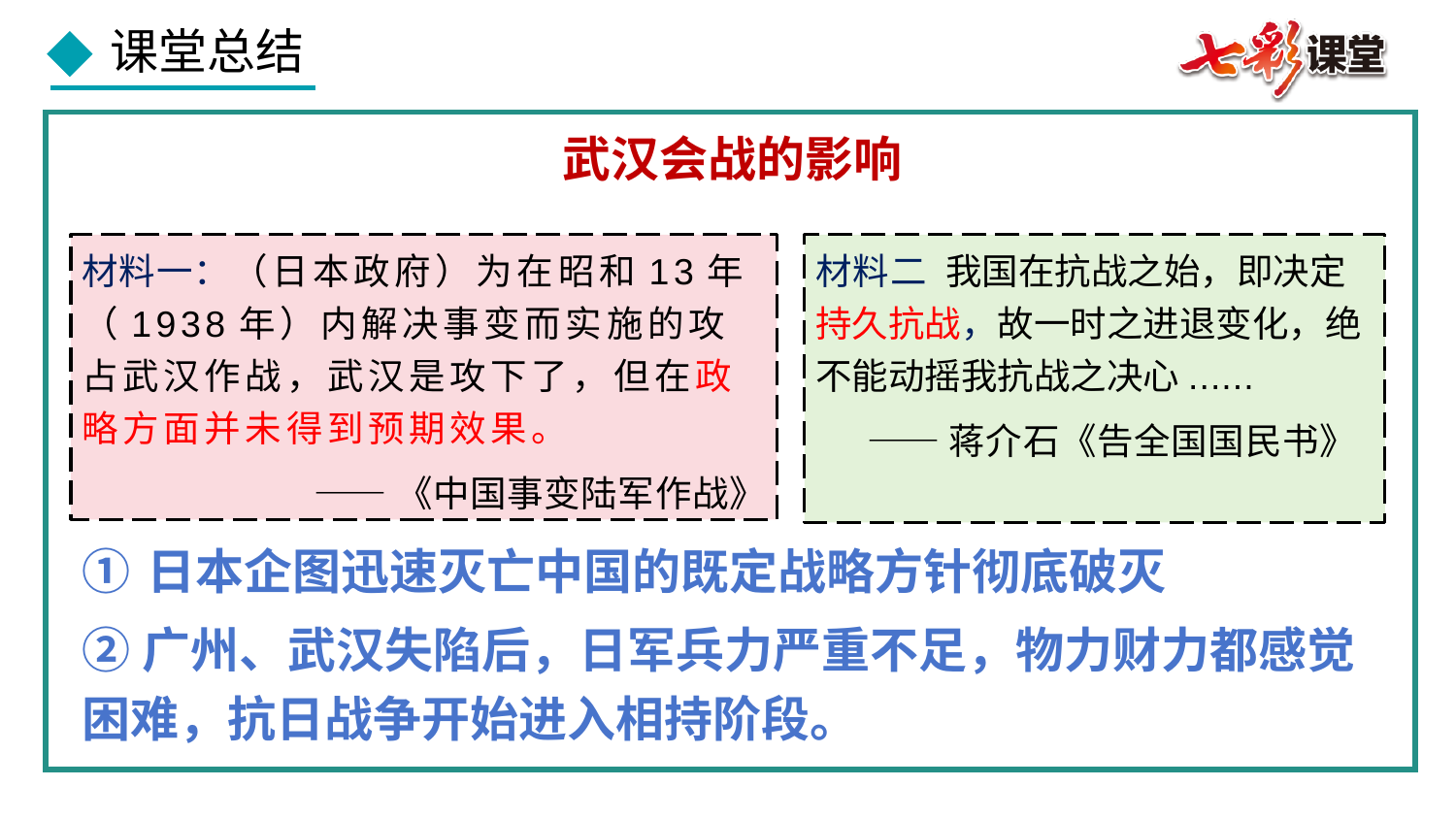

武汉会战的影响
材料一：（日本政府）为在昭和13年（1938年）内解决事变而实施的攻占武汉作战，武汉是攻下了，但在政略方面并未得到预期效果。
——《中国事变陆军作战》
材料二  我国在抗战之始，即决定持久抗战，故一时之进退变化，绝不能动摇我抗战之决心......
——蒋介石《告全国国民书》
①日本企图迅速灭亡中国的既定战略方针彻底破灭
②广州、武汉失陷后，日军兵力严重不足，物力财力都感觉困难，抗日战争开始进入相持阶段。